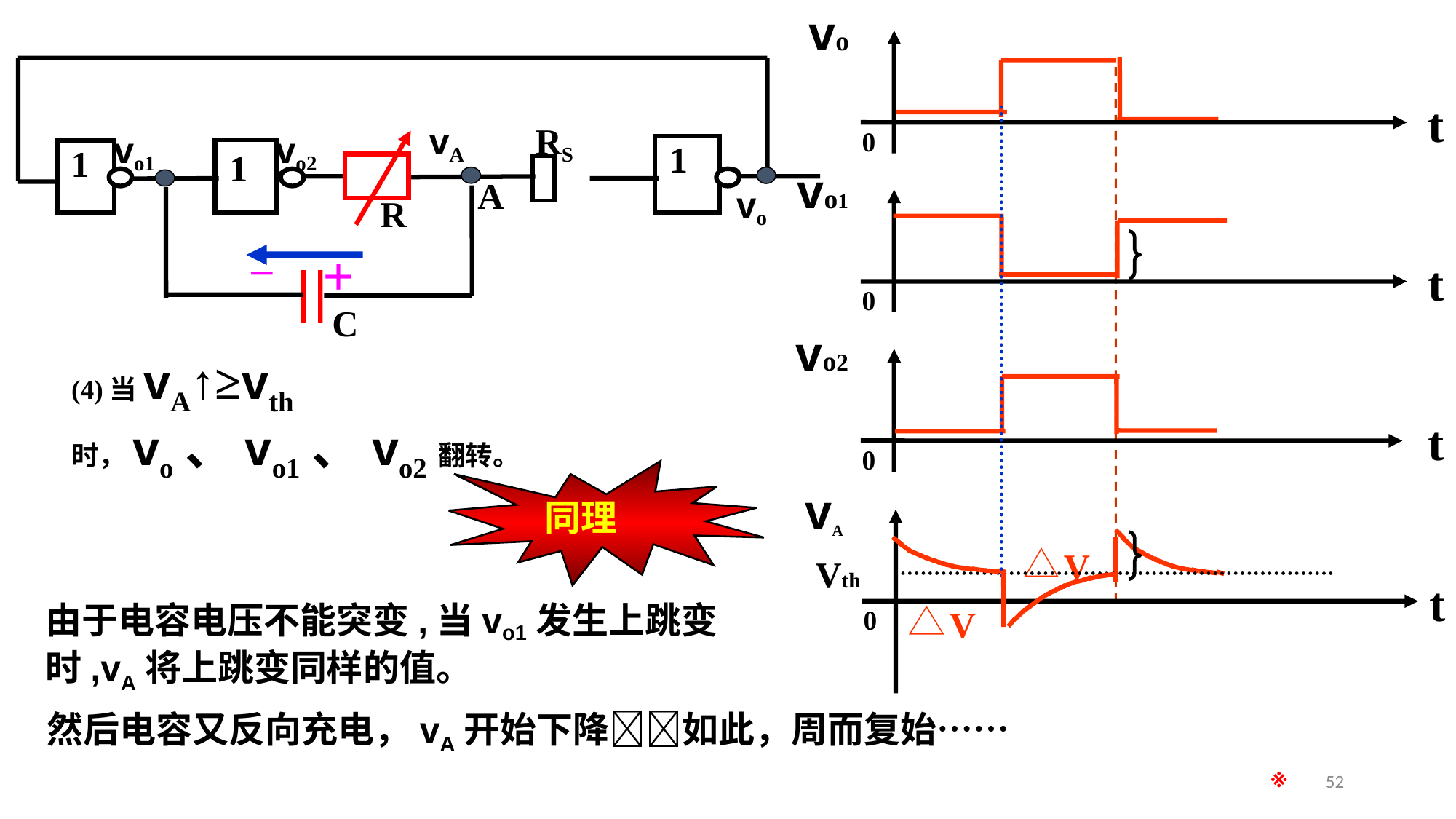

vo

t
0

vo1

t
0

vo2

t
0

vA

t
0

Vth

V

vA
RS
vo1
vo2

1

1
1

A

vo

R

－
＋

C

(4)当vA↑≥vth 时，vo、vo1、vo2翻转。

同理

V

由于电容电压不能突变,当vo1发生上跳变时,vA将上跳变同样的值。
然后电容又反向充电，vA开始下降……如此，周而复始……
※
52